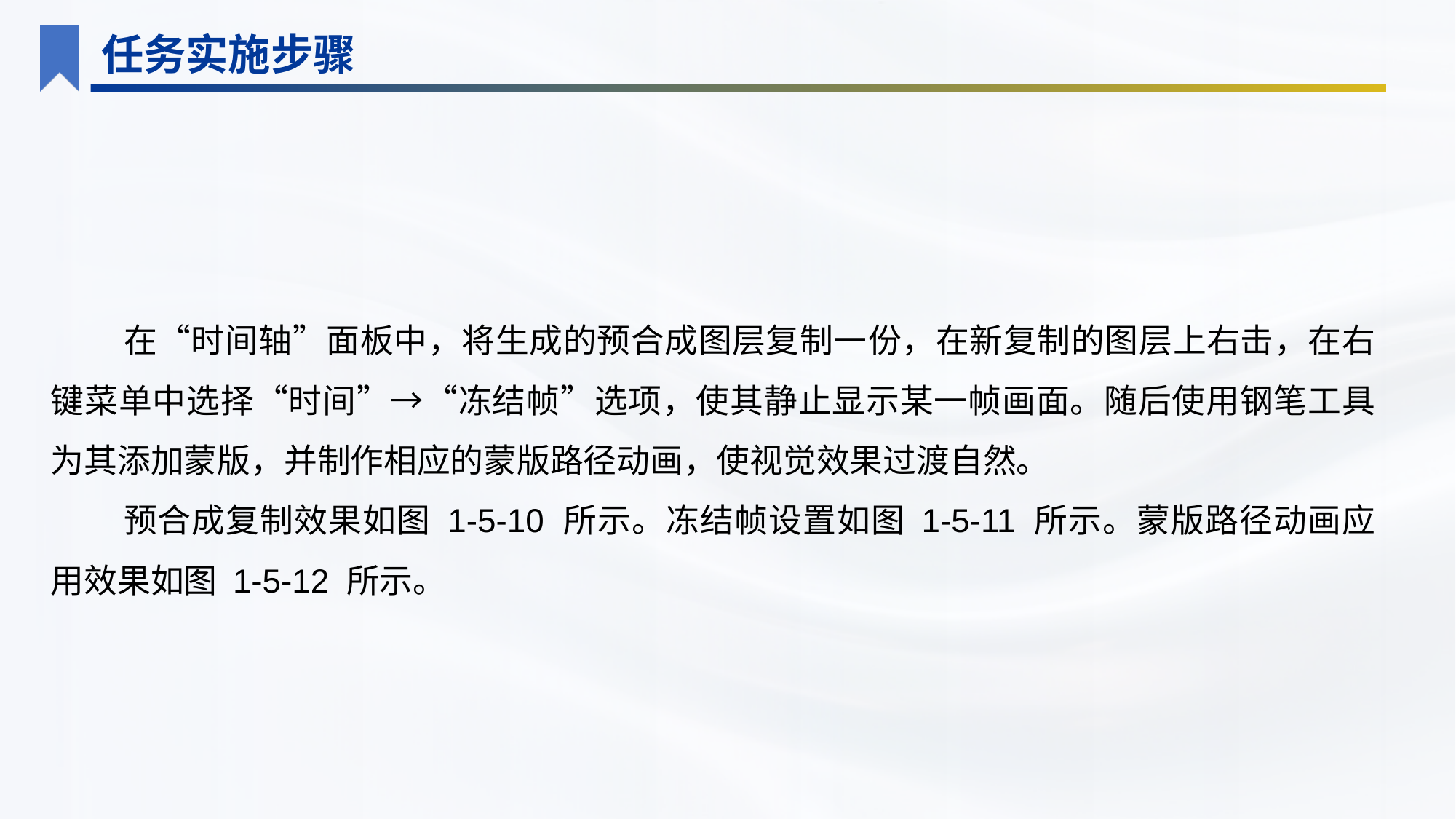

任务实施步骤
在“时间轴”面板中，将生成的预合成图层复制一份，在新复制的图层上右击，在右键菜单中选择“时间”→“冻结帧”选项，使其静止显示某一帧画面。随后使用钢笔工具为其添加蒙版，并制作相应的蒙版路径动画，使视觉效果过渡自然。
预合成复制效果如图 1-5-10 所示。冻结帧设置如图 1-5-11 所示。蒙版路径动画应用效果如图 1-5-12 所示。